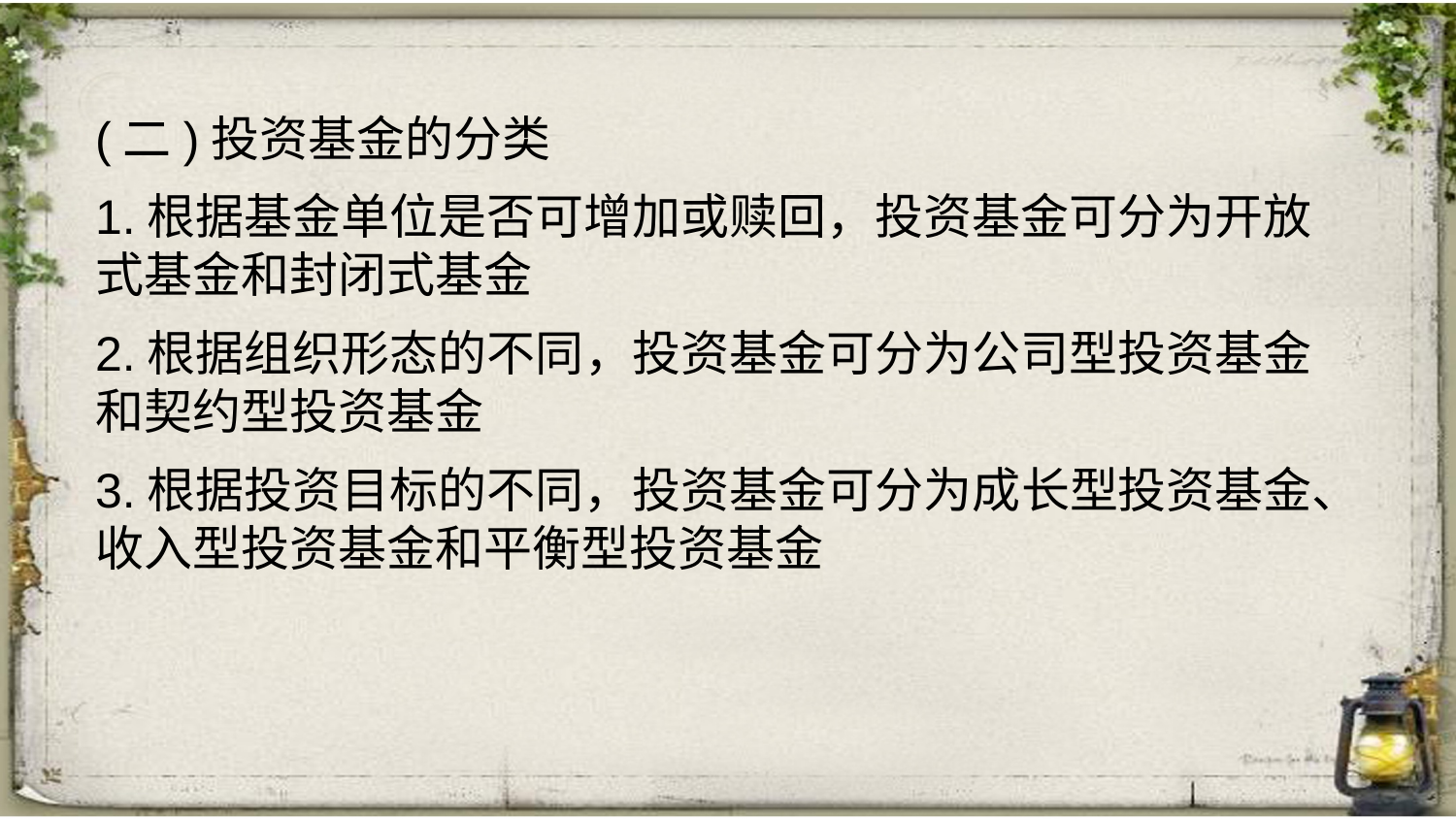

(二)投资基金的分类
1.根据基金单位是否可增加或赎回，投资基金可分为开放式基金和封闭式基金
2.根据组织形态的不同，投资基金可分为公司型投资基金和契约型投资基金
3.根据投资目标的不同，投资基金可分为成长型投资基金、收入型投资基金和平衡型投资基金